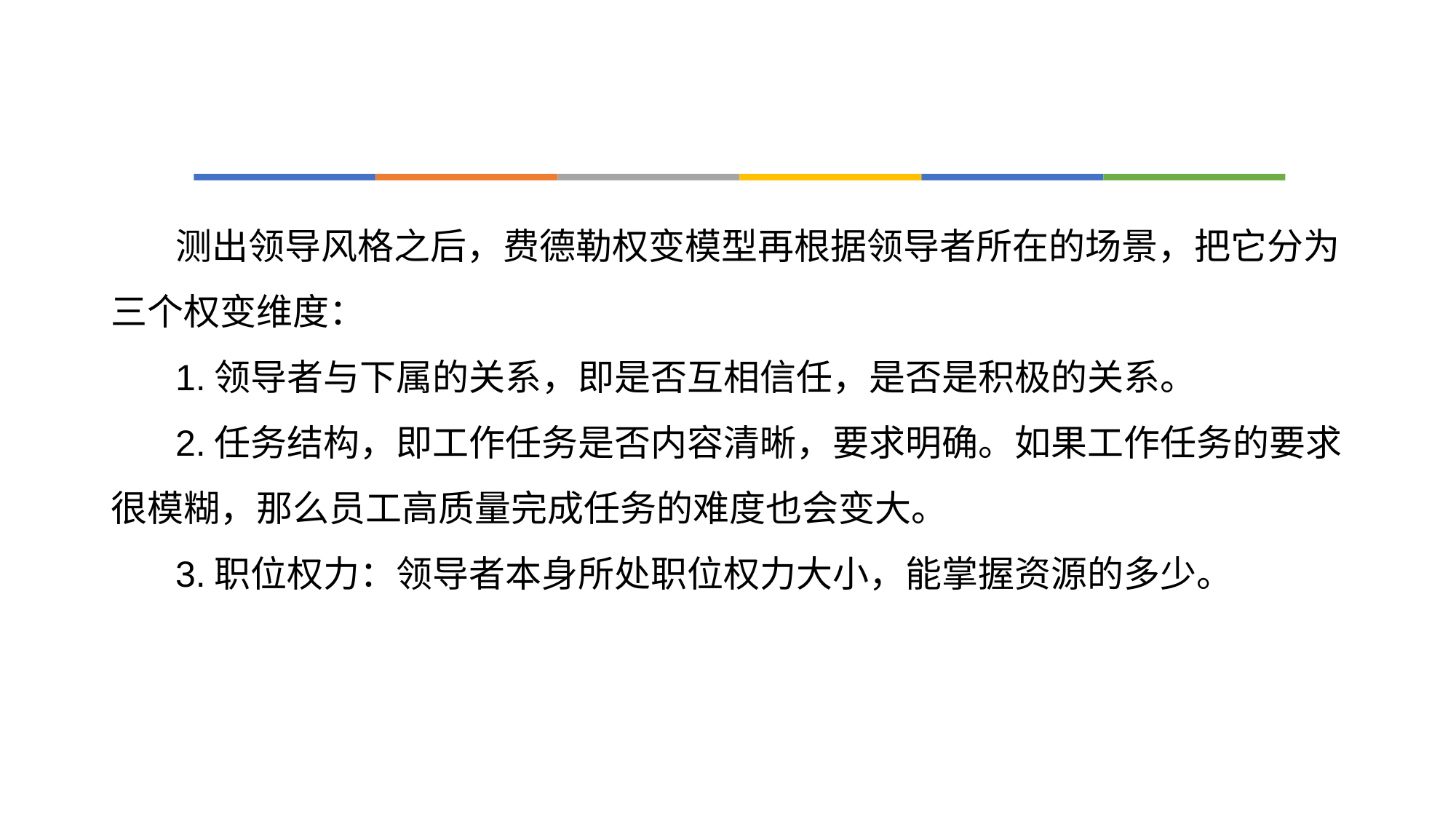

#
测出领导风格之后，费德勒权变模型再根据领导者所在的场景，把它分为三个权变维度：
1.领导者与下属的关系，即是否互相信任，是否是积极的关系。
2.任务结构，即工作任务是否内容清晰，要求明确。如果工作任务的要求很模糊，那么员工高质量完成任务的难度也会变大。
3.职位权力：领导者本身所处职位权力大小，能掌握资源的多少。